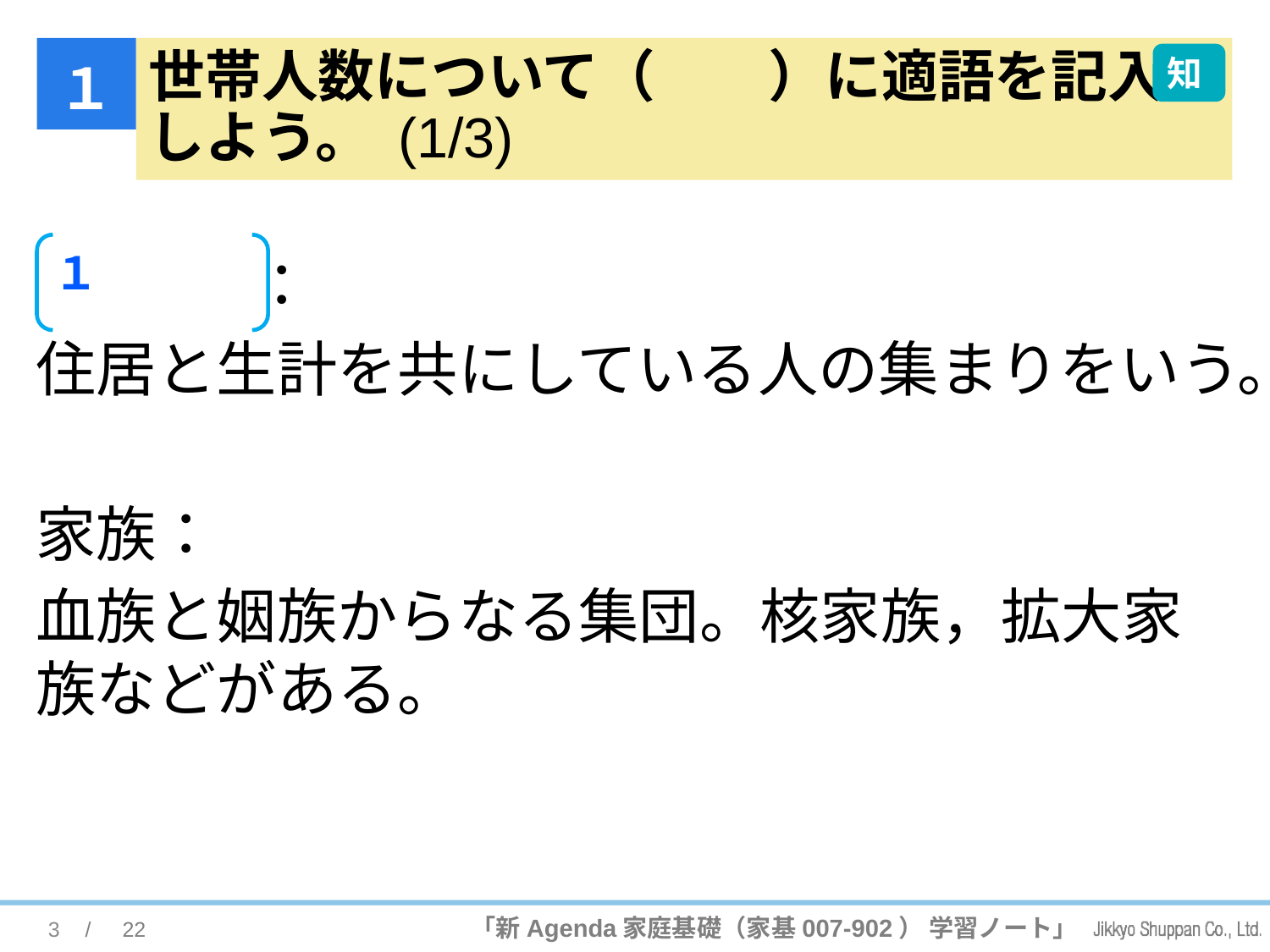

１
# 世帯人数について（　　）に適語を記入 しよう。 (1/3)
知
(1) 世帯 ：
住居と生計を共にしている人の集まりをいう。

家族：
血族と姻族からなる集団。核家族，拡大家族などがある。
１
3